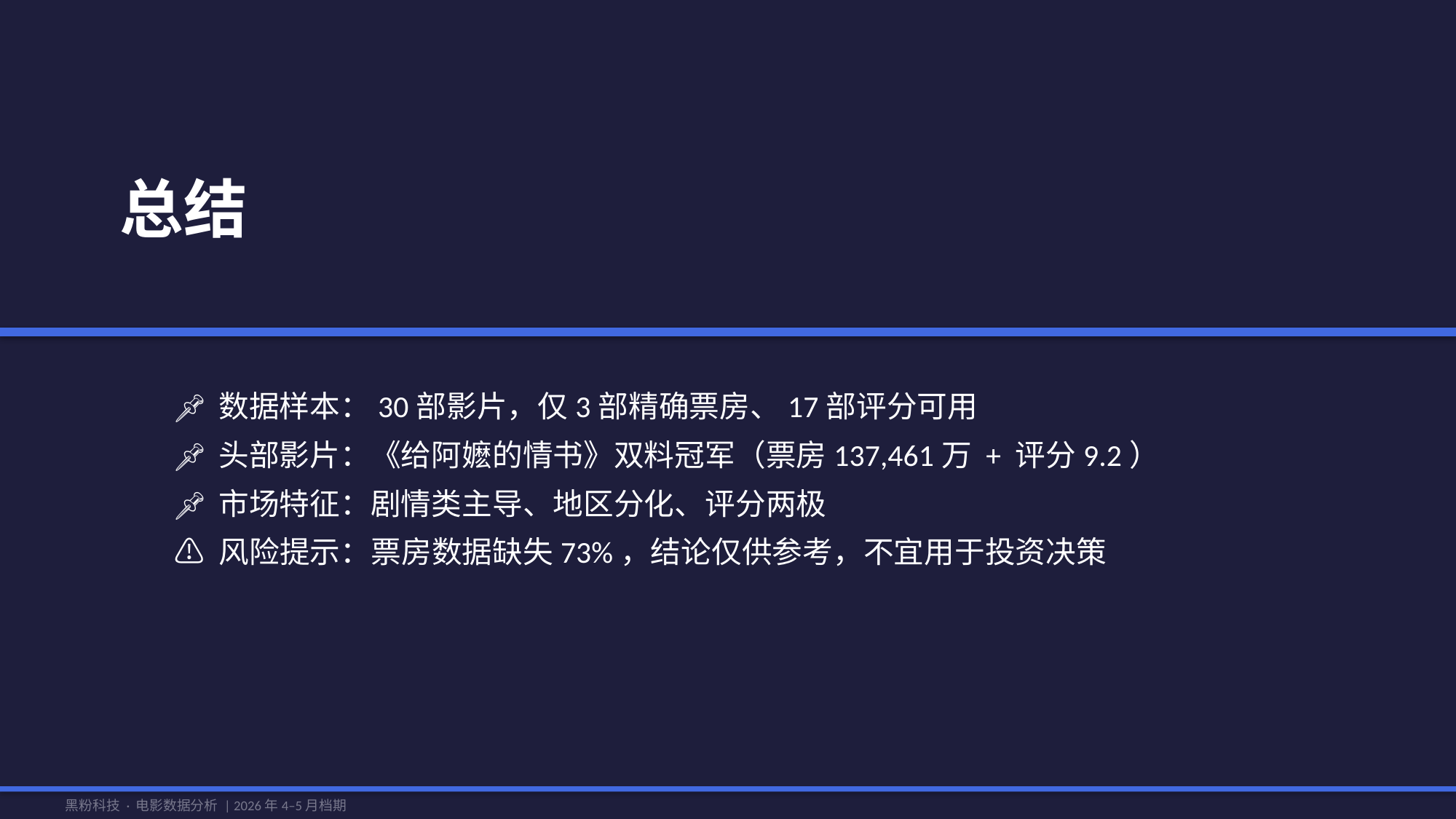

总结

📌 数据样本：30部影片，仅3部精确票房、17部评分可用
📌 头部影片：《给阿嬷的情书》双料冠军（票房137,461万 + 评分9.2）
📌 市场特征：剧情类主导、地区分化、评分两极
⚠️ 风险提示：票房数据缺失73%，结论仅供参考，不宜用于投资决策

黑粉科技 · 电影数据分析 | 2026年4–5月档期